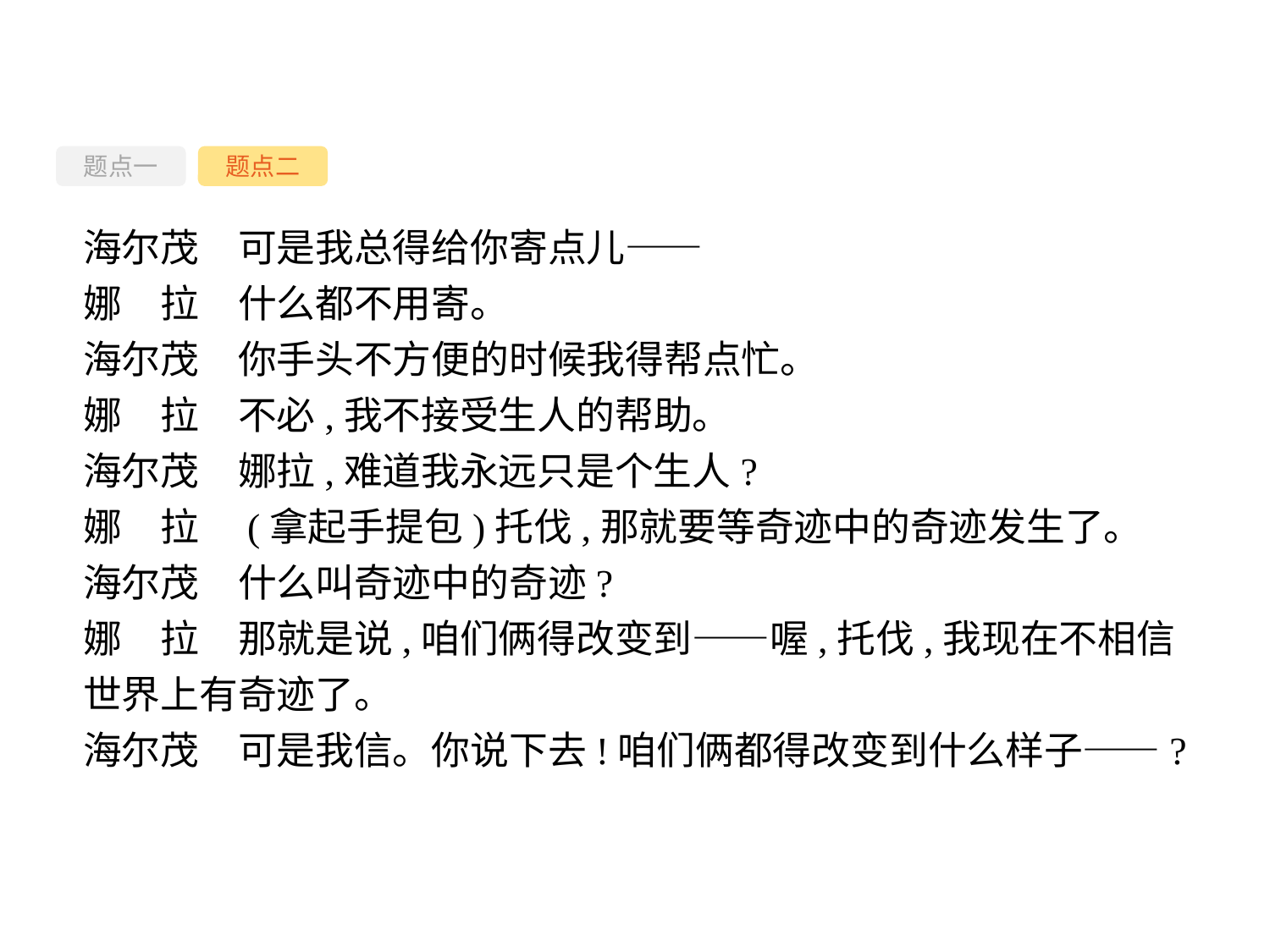

题点一
题点二
海尔茂　可是我总得给你寄点儿——
娜　拉　什么都不用寄。
海尔茂　你手头不方便的时候我得帮点忙。
娜　拉　不必,我不接受生人的帮助。
海尔茂　娜拉,难道我永远只是个生人?
娜　拉　(拿起手提包)托伐,那就要等奇迹中的奇迹发生了。
海尔茂　什么叫奇迹中的奇迹?
娜　拉　那就是说,咱们俩得改变到——喔,托伐,我现在不相信世界上有奇迹了。
海尔茂　可是我信。你说下去!咱们俩都得改变到什么样子——?
-41-